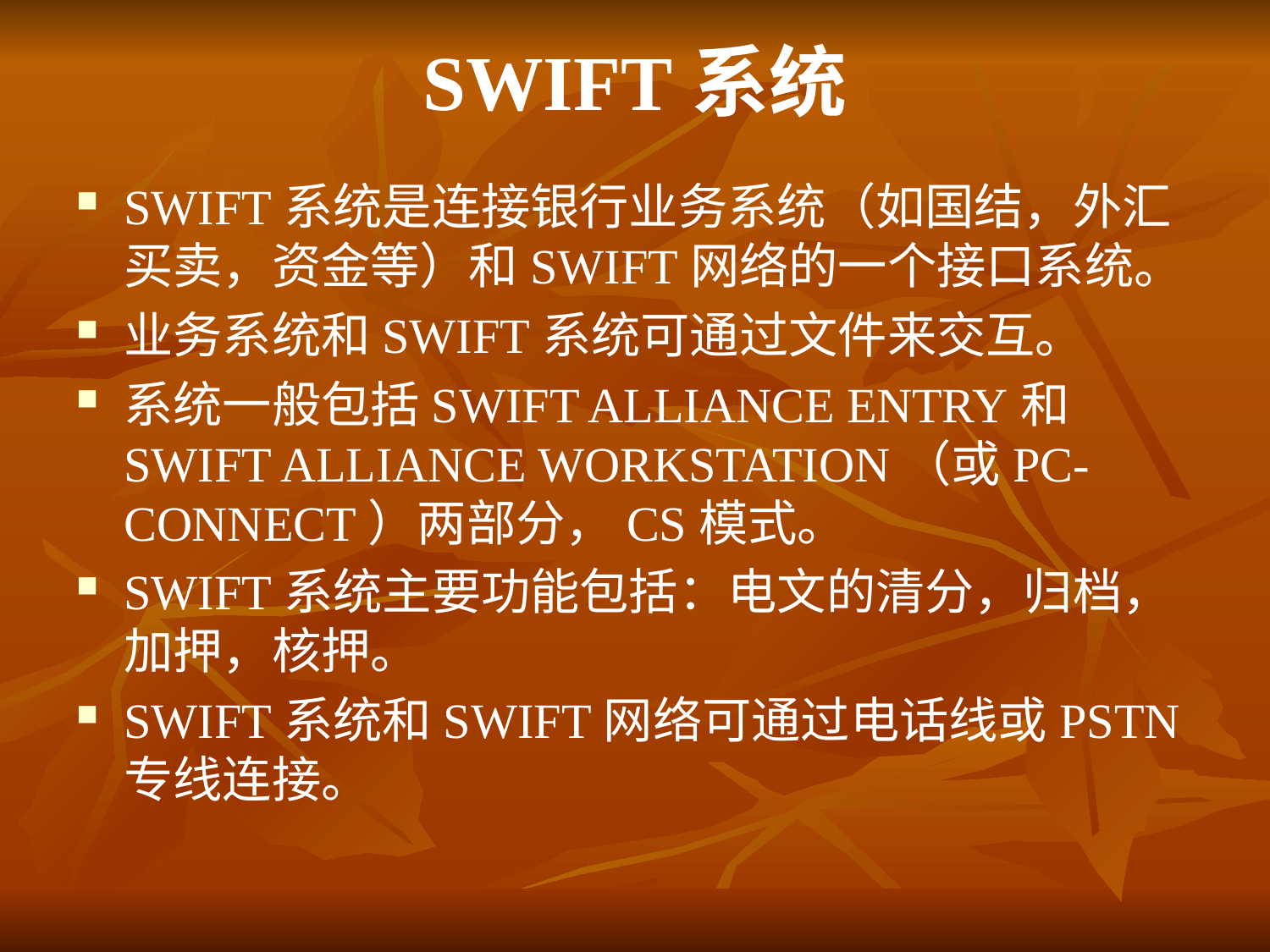

# SWIFT系统
SWIFT系统是连接银行业务系统（如国结，外汇买卖，资金等）和SWIFT网络的一个接口系统。
业务系统和SWIFT系统可通过文件来交互。
系统一般包括SWIFT ALLIANCE ENTRY和SWIFT ALLIANCE WORKSTATION（或PC-CONNECT）两部分，CS模式。
SWIFT系统主要功能包括：电文的清分，归档，加押，核押。
SWIFT系统和SWIFT网络可通过电话线或PSTN专线连接。